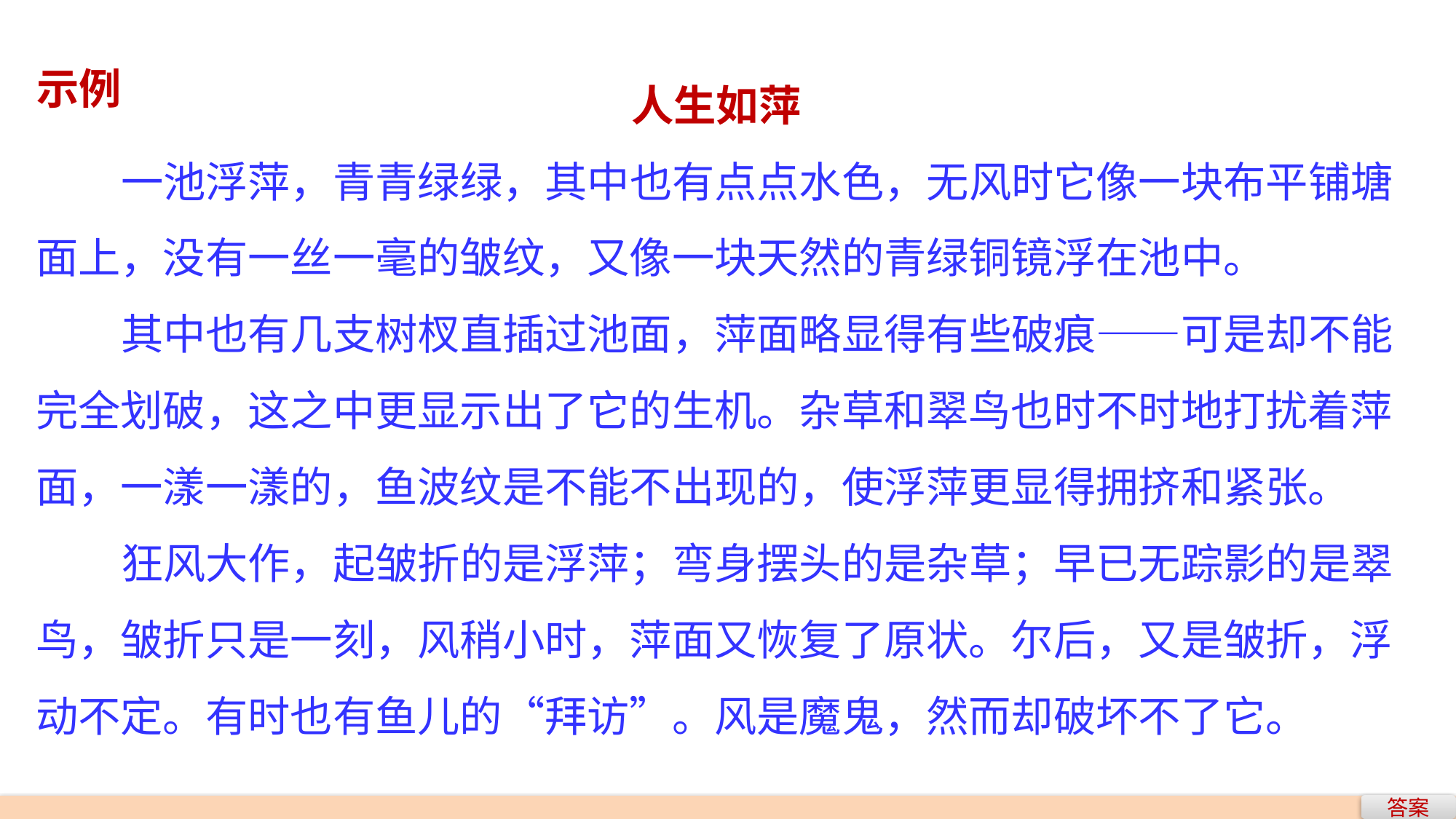

人生如萍
一池浮萍，青青绿绿，其中也有点点水色，无风时它像一块布平铺塘面上，没有一丝一毫的皱纹，又像一块天然的青绿铜镜浮在池中。
其中也有几支树杈直插过池面，萍面略显得有些破痕——可是却不能完全划破，这之中更显示出了它的生机。杂草和翠鸟也时不时地打扰着萍面，一漾一漾的，鱼波纹是不能不出现的，使浮萍更显得拥挤和紧张。
狂风大作，起皱折的是浮萍；弯身摆头的是杂草；早已无踪影的是翠鸟，皱折只是一刻，风稍小时，萍面又恢复了原状。尔后，又是皱折，浮动不定。有时也有鱼儿的“拜访”。风是魔鬼，然而却破坏不了它。
示例
答案